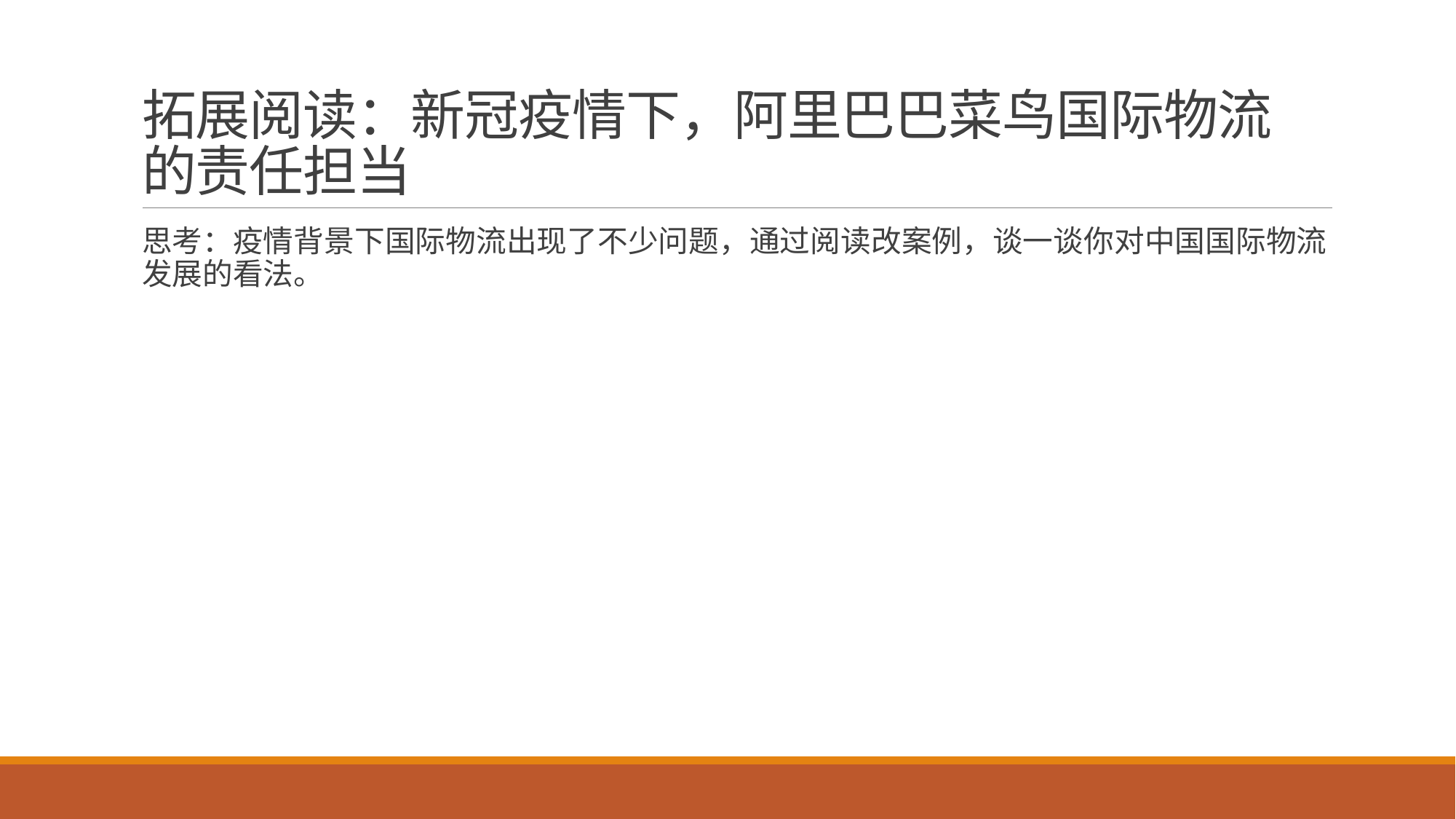

# 拓展阅读：新冠疫情下，阿里巴巴菜鸟国际物流的责任担当
思考：疫情背景下国际物流出现了不少问题，通过阅读改案例，谈一谈你对中国国际物流发展的看法。